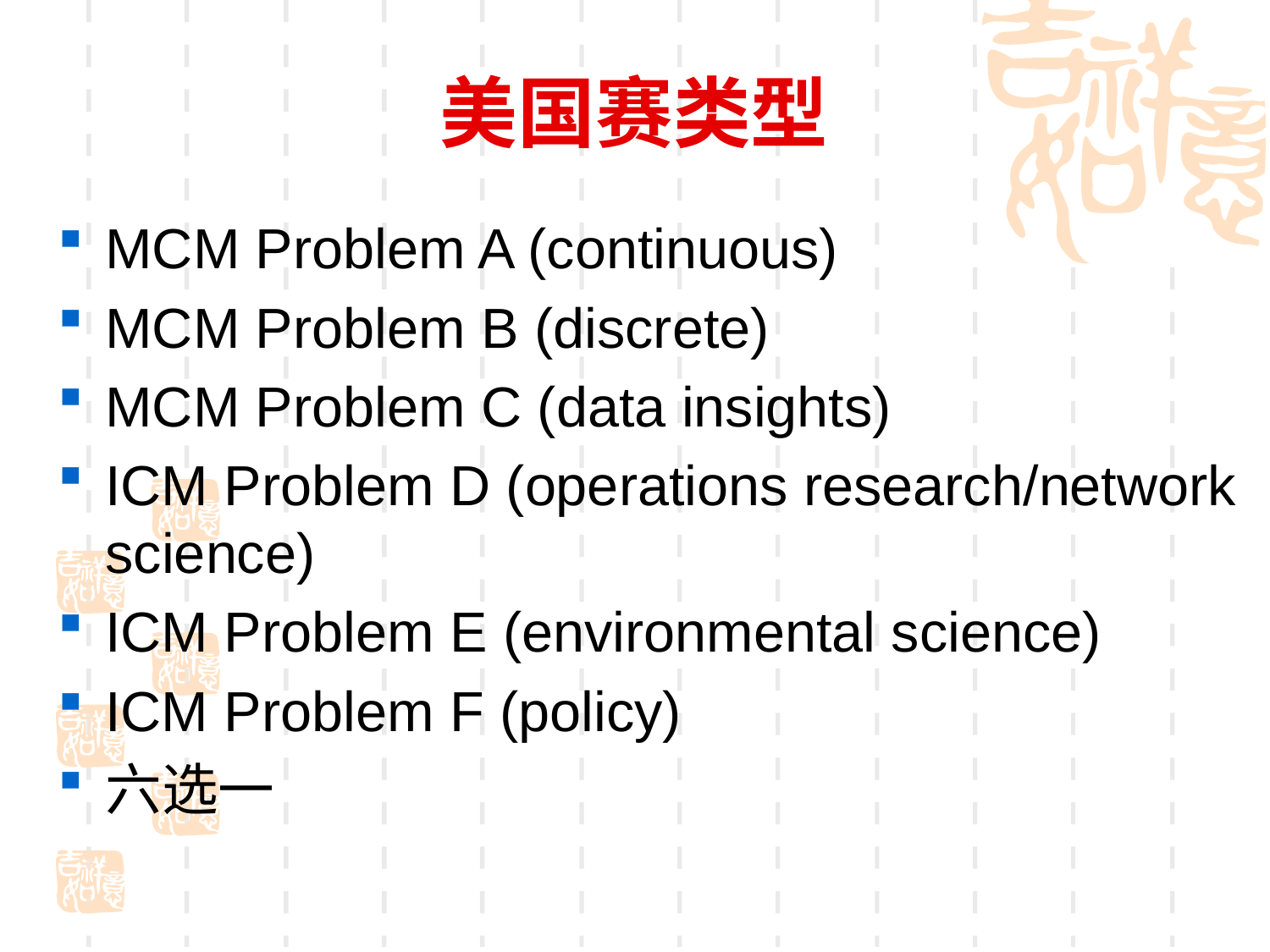

# 美国赛类型
MCM Problem A (continuous)
MCM Problem B (discrete)
MCM Problem C (data insights)
ICM Problem D (operations research/network  science)
ICM Problem E (environmental science)
ICM Problem F (policy)
六选一